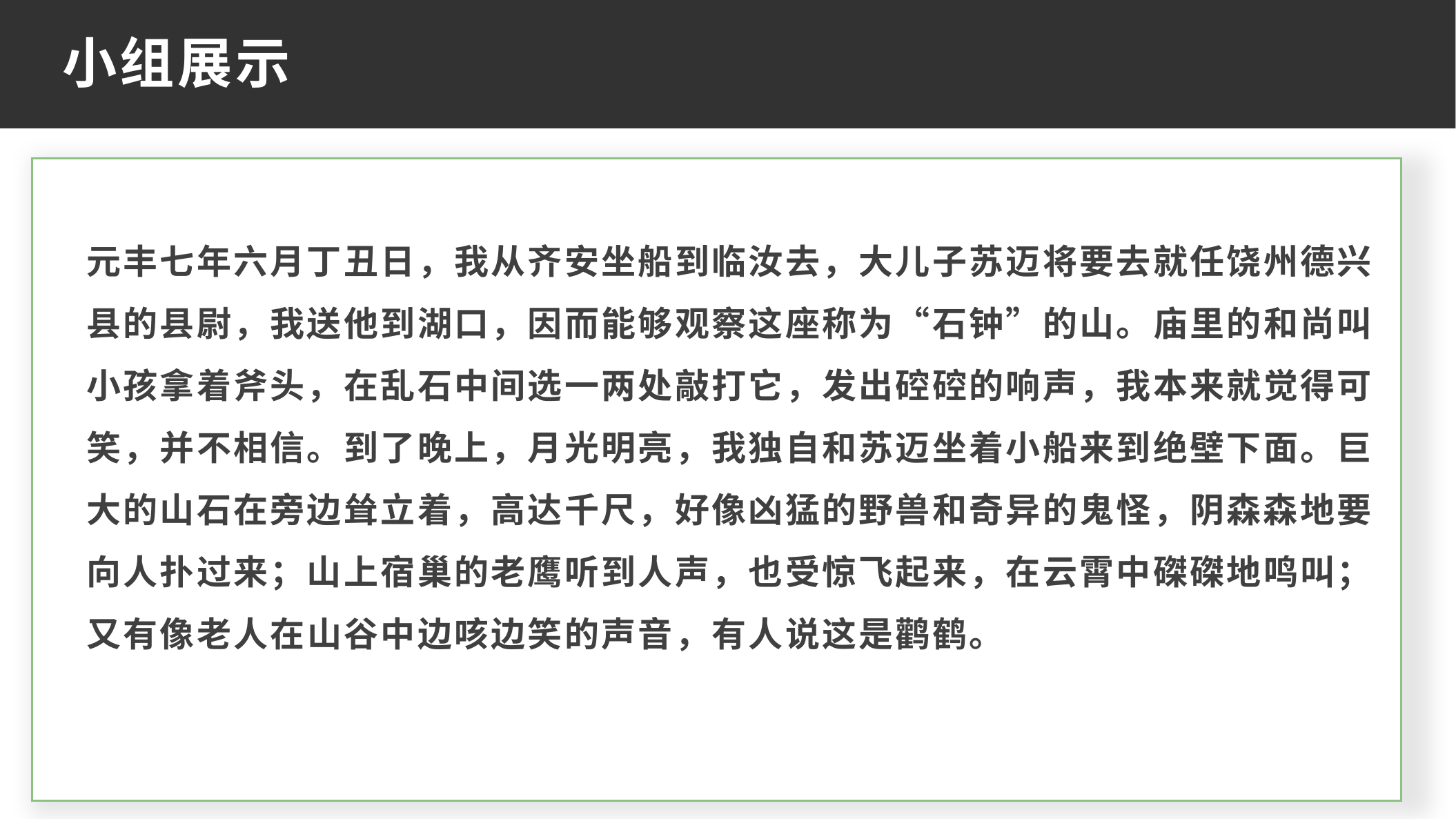

小组展示
元丰七年六月丁丑日，我从齐安坐船到临汝去，大儿子苏迈将要去就任饶州德兴县的县尉，我送他到湖口，因而能够观察这座称为“石钟”的山。庙里的和尚叫小孩拿着斧头，在乱石中间选一两处敲打它，发出硿硿的响声，我本来就觉得可笑，并不相信。到了晚上，月光明亮，我独自和苏迈坐着小船来到绝壁下面。巨大的山石在旁边耸立着，高达千尺，好像凶猛的野兽和奇异的鬼怪，阴森森地要向人扑过来；山上宿巢的老鹰听到人声，也受惊飞起来，在云霄中磔磔地鸣叫；又有像老人在山谷中边咳边笑的声音，有人说这是鹳鹤。